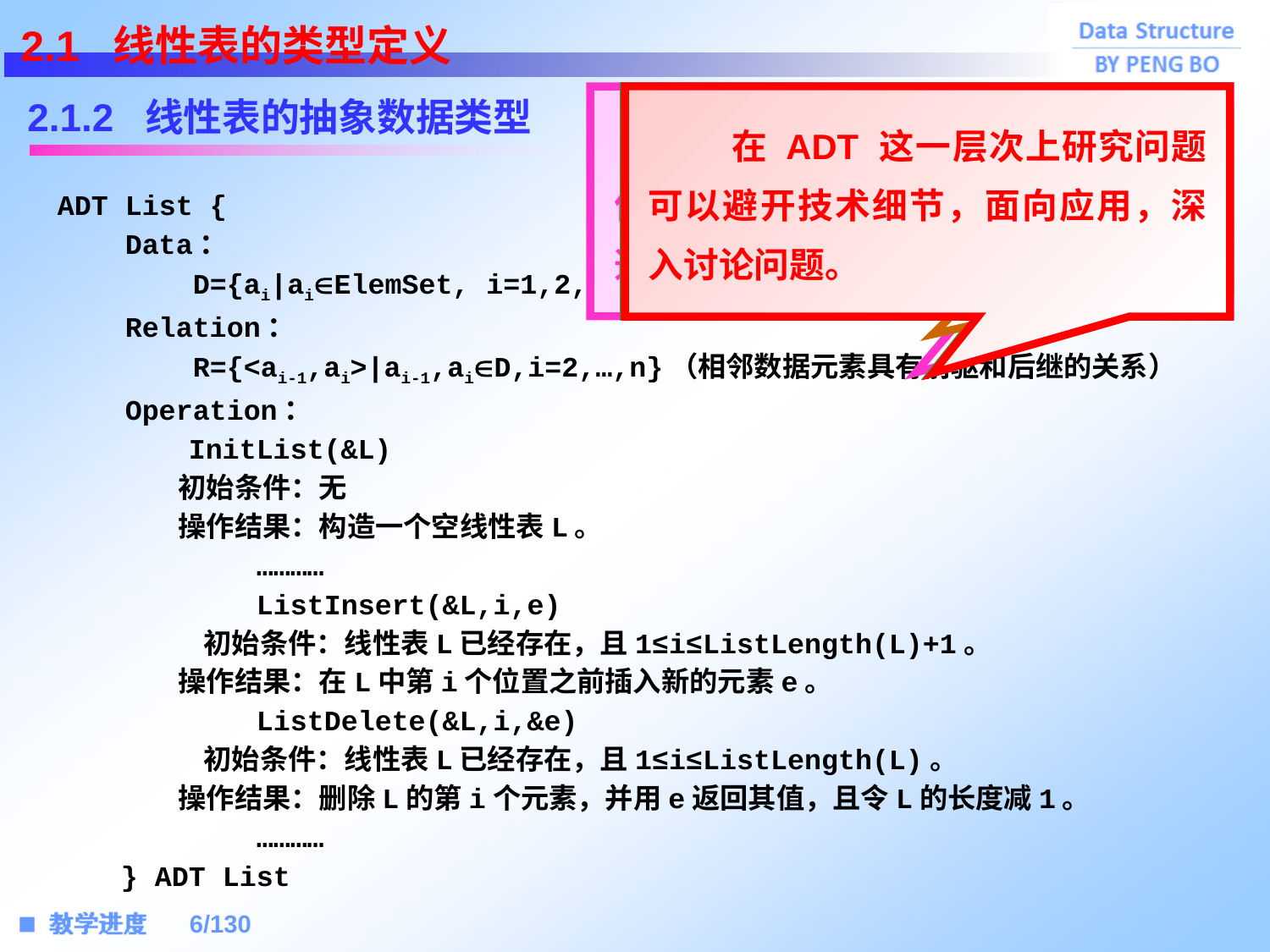

2.1  线性表的类型定义

2.1.2  线性表的抽象数据类型

        对于不同的应用，线性表基本操作不同。因此，应该依照具体问题构造 ADT 中基本操作。

        对于实际问题中涉及到更复杂的操作，可以用 ADT 中基本操作的组合来实现。

        在 ADT 这一层次上研究问题可以避开技术细节，面向应用，深入讨论问题。

        对于不同的实际应用，ADT 中基本操作的接口可能不同。
ADT List {
    Data：
        D={ai|ai∈ElemSet, i=1,2,…,n, n≥0}（具有相同类型的数据元素集合）
    Relation：
        R={<ai-1,ai>|ai-1,ai∈D,i=2,…,n}（相邻数据元素具有前驱和后继的关系）
    Operation：
    InitList(&L)
        初始条件：无
        操作结果：构造一个空线性表L。
        …………
        ListInsert(&L,i,e)
            初始条件：线性表L已经存在，且1≤i≤ListLength(L)+1。
        操作结果：在L中第i个位置之前插入新的元素e。
        ListDelete(&L,i,&e)
            初始条件：线性表L已经存在，且1≤i≤ListLength(L)。
        操作结果：删除L的第i个元素，并用e返回其值，且令L的长度减1。
        …………
} ADT List